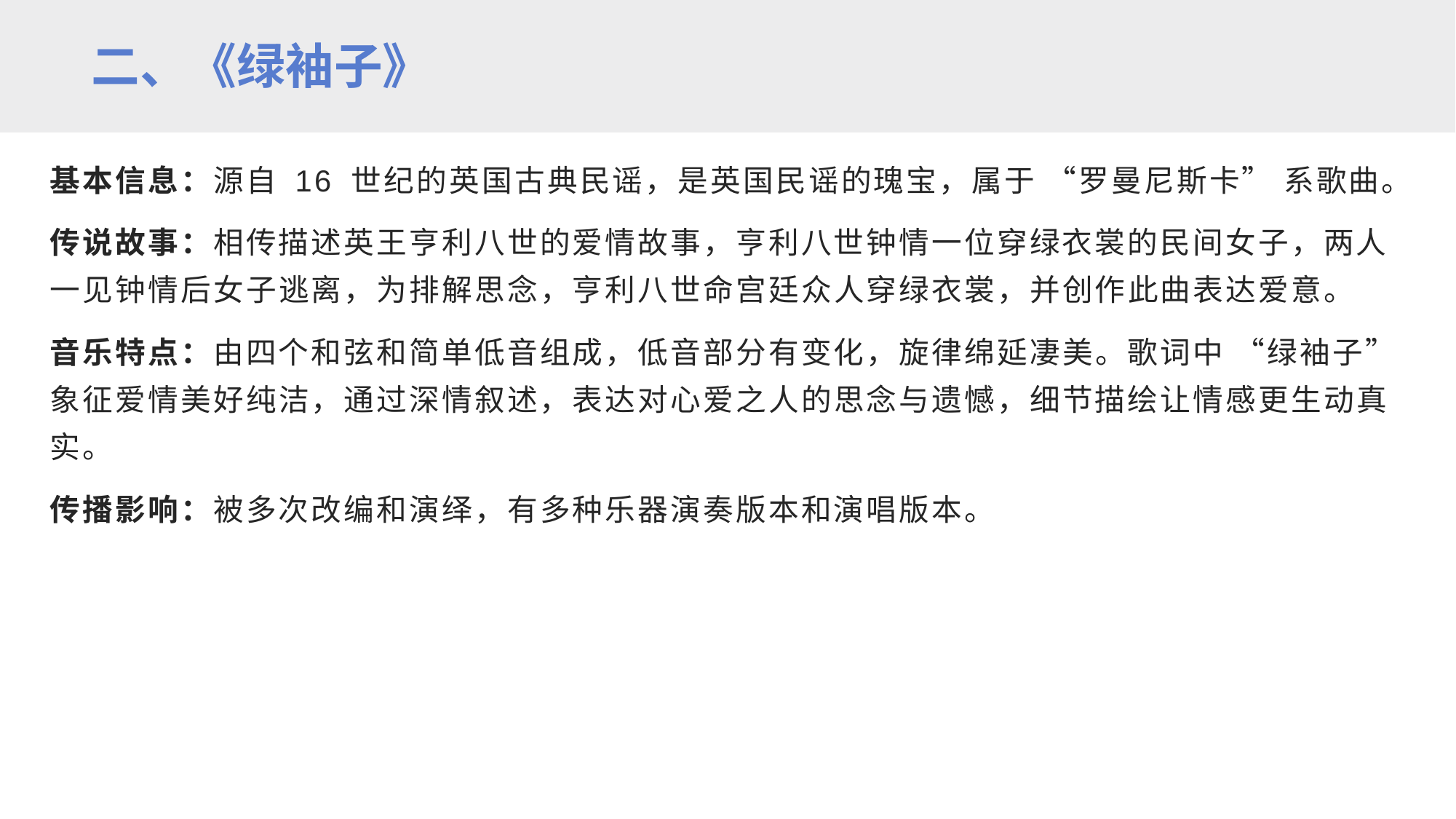

二、《绿袖子》
基本信息：源自 16 世纪的英国古典民谣，是英国民谣的瑰宝，属于 “罗曼尼斯卡” 系歌曲。
传说故事：相传描述英王亨利八世的爱情故事，亨利八世钟情一位穿绿衣裳的民间女子，两人一见钟情后女子逃离，为排解思念，亨利八世命宫廷众人穿绿衣裳，并创作此曲表达爱意。
音乐特点：由四个和弦和简单低音组成，低音部分有变化，旋律绵延凄美。歌词中 “绿袖子” 象征爱情美好纯洁，通过深情叙述，表达对心爱之人的思念与遗憾，细节描绘让情感更生动真实。
传播影响：被多次改编和演绎，有多种乐器演奏版本和演唱版本。